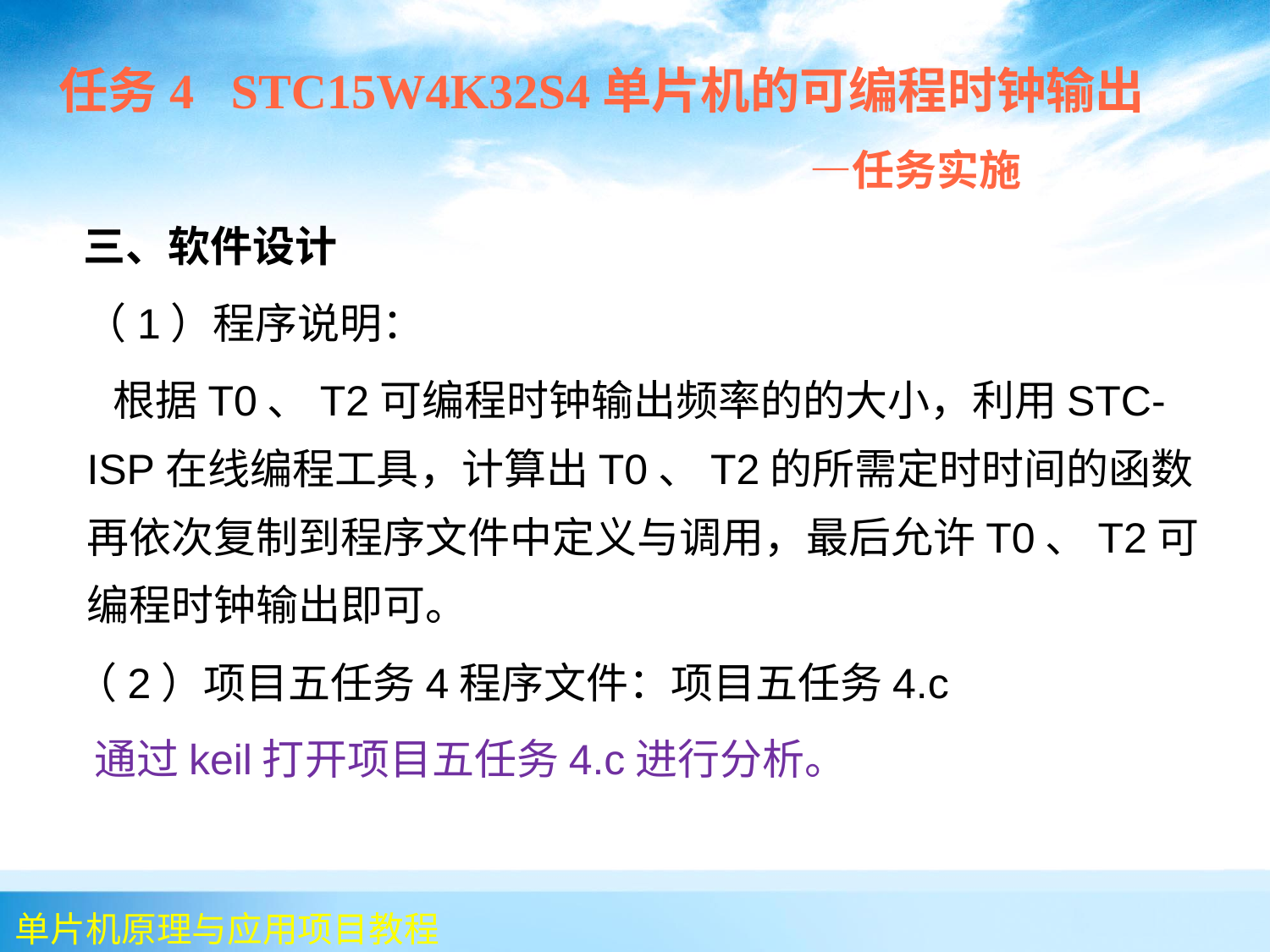

任务4   STC15W4K32S4单片机的可编程时钟输出
                                                                     —任务实施
   三、软件设计
   （1）程序说明：
      根据T0、T2可编程时钟输出频率的的大小，利用STC-ISP在线编程工具，计算出T0、T2的所需定时时间的函数再依次复制到程序文件中定义与调用，最后允许T0、T2可编程时钟输出即可。
  （2）项目五任务4程序文件：项目五任务4.c
    通过keil打开项目五任务4.c进行分析。